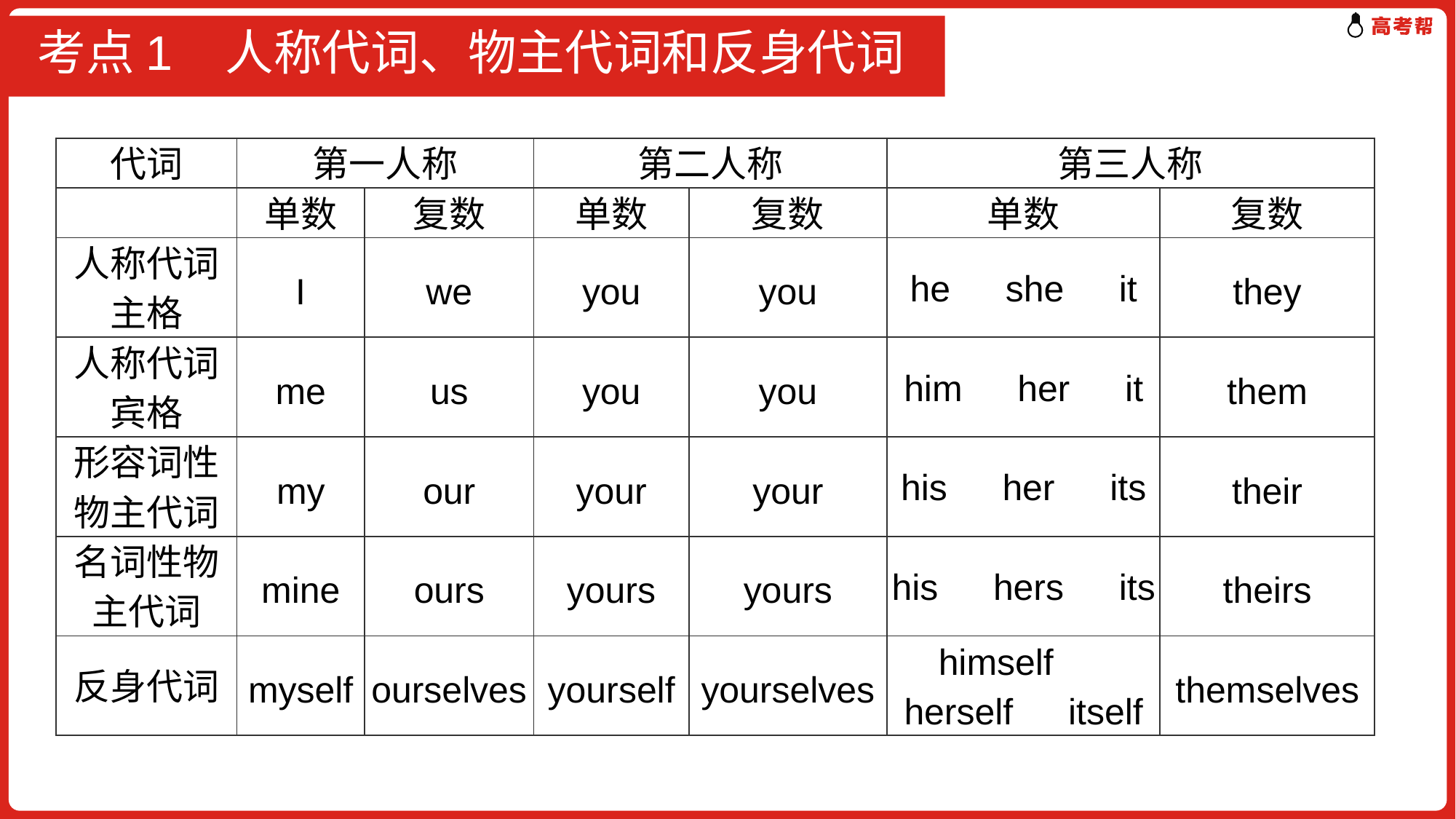

# 考点1   人称代词、物主代词和反身代词

| 代词 | 第一人称 |  | 第二人称 |  | 第三人称 |  |
| --- | --- | --- | --- | --- | --- | --- |
|  | 单数 | 复数 | 单数 | 复数 | 单数 | 复数 |
| 人称代词主格 | I | we | you | you | he　she　it | they |
| 人称代词宾格 | me | us | you | you | him　her　it | them |
| 形容词性物主代词 | my | our | your | your | his　her　its | their |
| 名词性物主代词 | mine | ours | yours | yours | his　hers　its | theirs |
| 反身代词 | myself | ourselves | yourself | yourselves | himself　herself　itself | themselves |